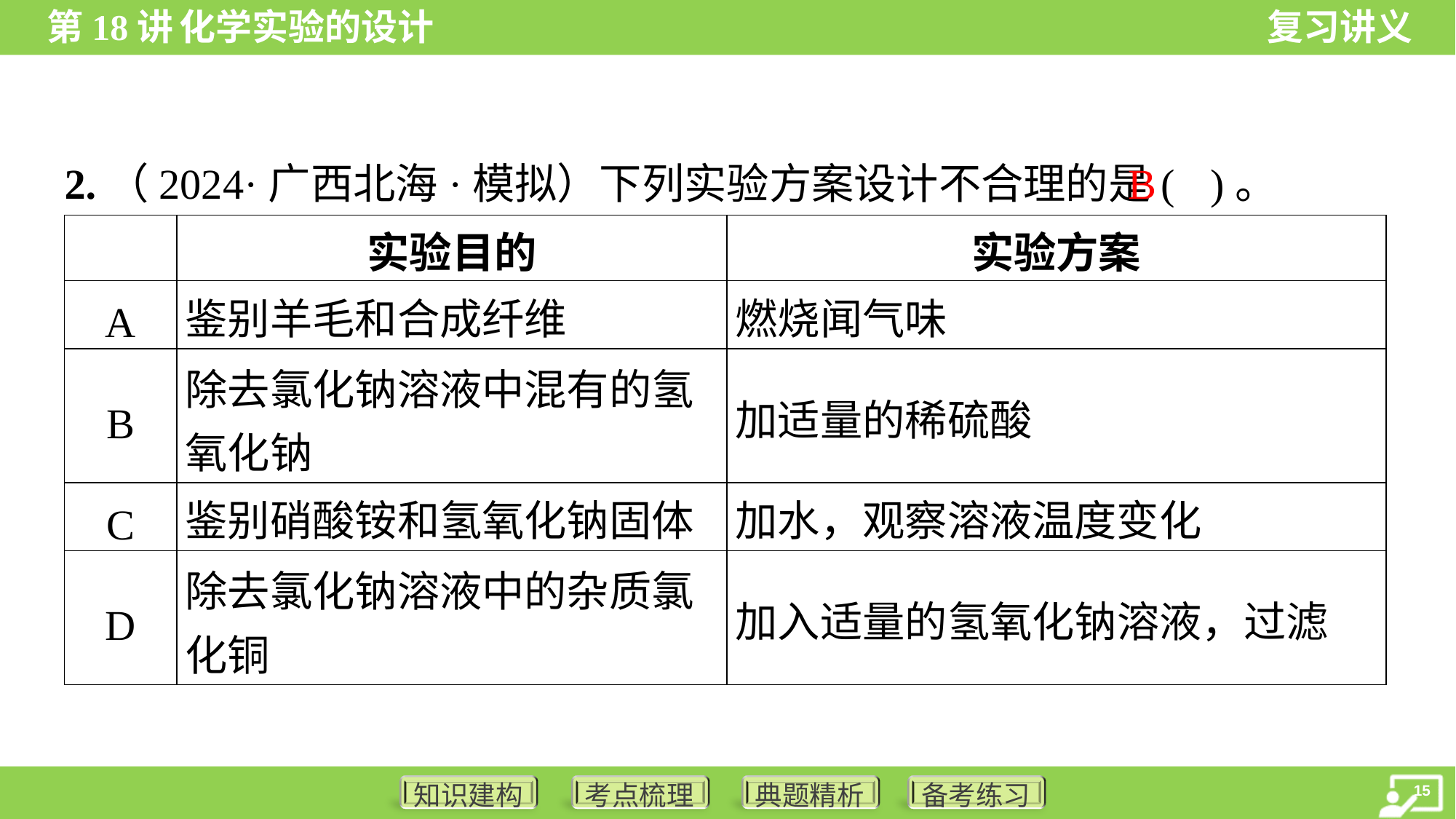

B
2.（2024·广西北海·模拟）下列实验方案设计不合理的是(   )。
|  | 实验目的 | 实验方案 |
| --- | --- | --- |
| A | 鉴别羊毛和合成纤维 | 燃烧闻气味 |
| B | 除去氯化钠溶液中混有的氢 氧化钠 | 加适量的稀硫酸 |
| C | 鉴别硝酸铵和氢氧化钠固体 | 加水，观察溶液温度变化 |
| D | 除去氯化钠溶液中的杂质氯 化铜 | 加入适量的氢氧化钠溶液，过滤 |